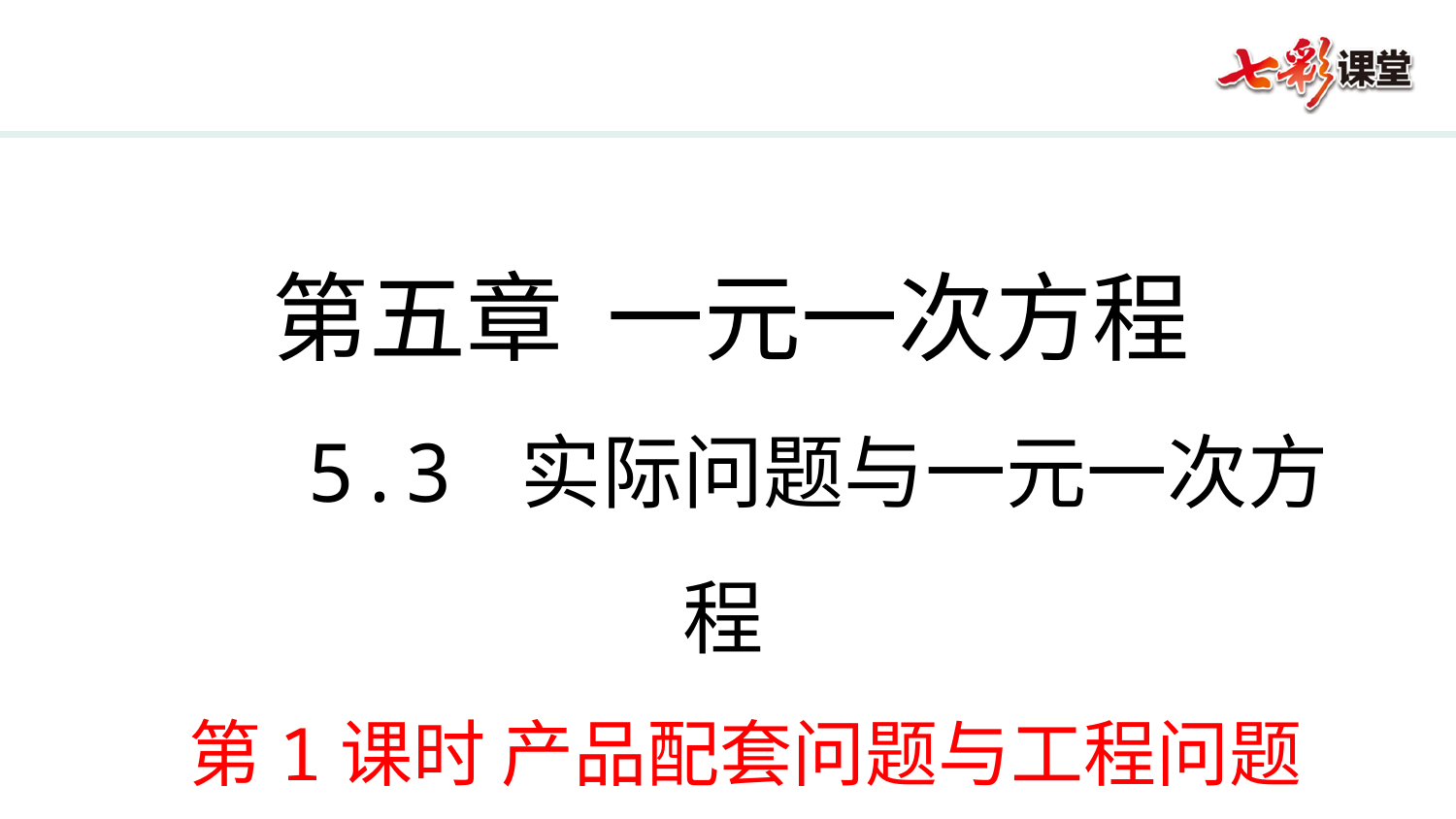

第五章  一元一次方程
   5.3 实际问题与一元一次方程
第1课时 产品配套问题与工程问题